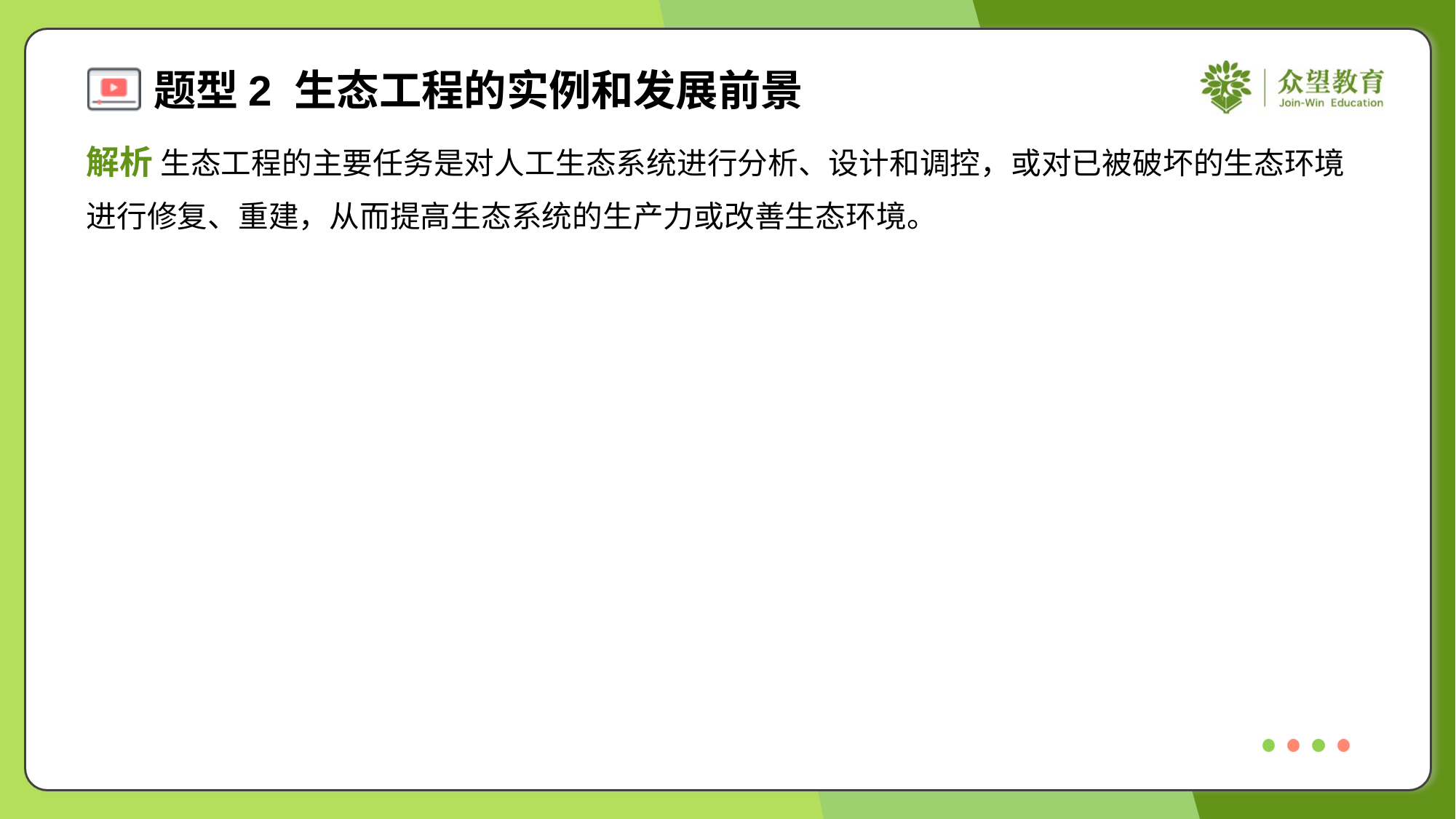

解析 生态工程的主要任务是对人工生态系统进行分析、设计和调控，或对已被破坏的生态环境
进行修复、重建，从而提高生态系统的生产力或改善生态环境。